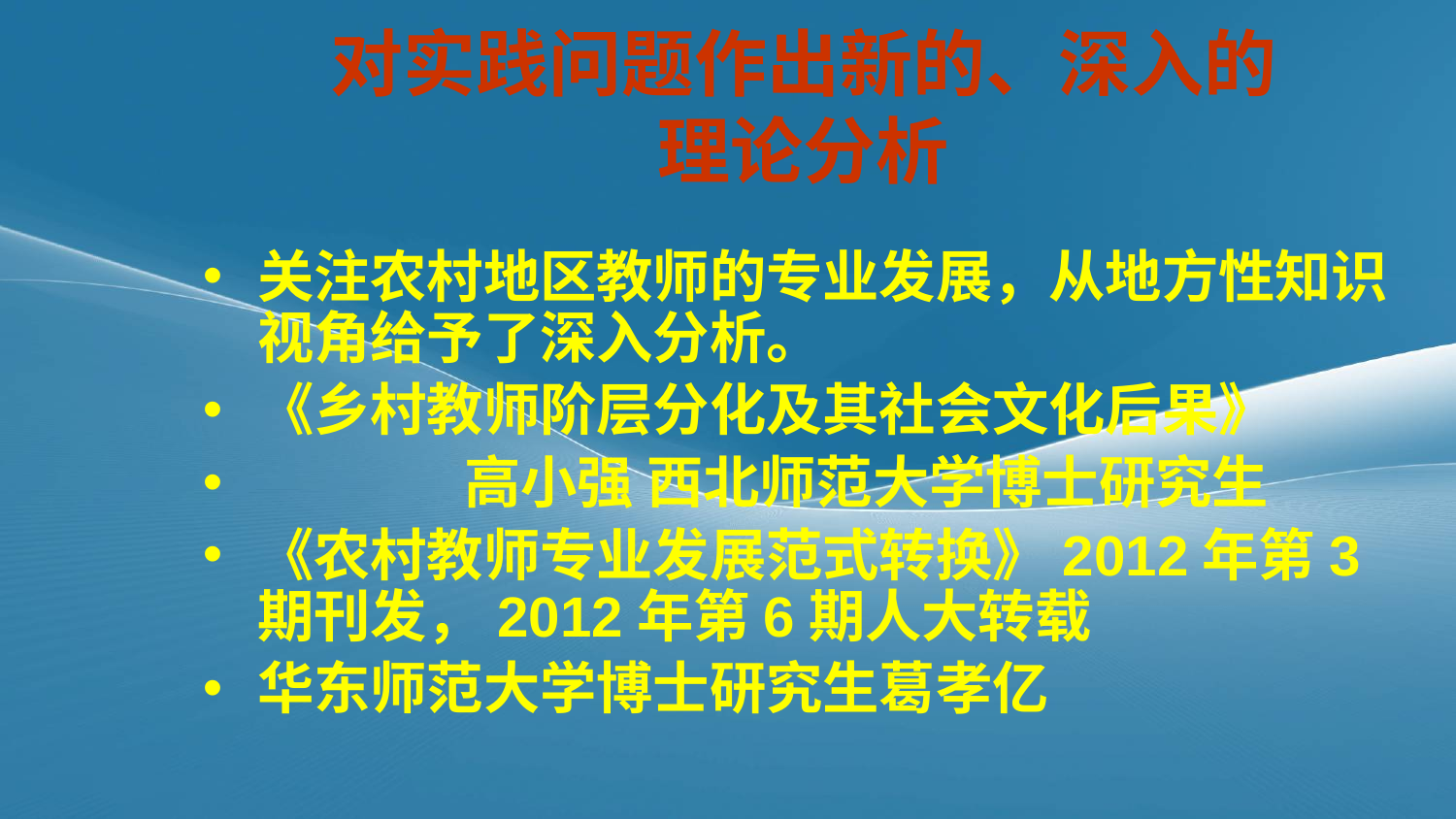

对实践问题作出新的、深入的
理论分析
关注农村地区教师的专业发展，从地方性知识视角给予了深入分析。
《乡村教师阶层分化及其社会文化后果》
               高小强 西北师范大学博士研究生
《农村教师专业发展范式转换》2012年第3期刊发，2012年第6期人大转载
华东师范大学博士研究生葛孝亿